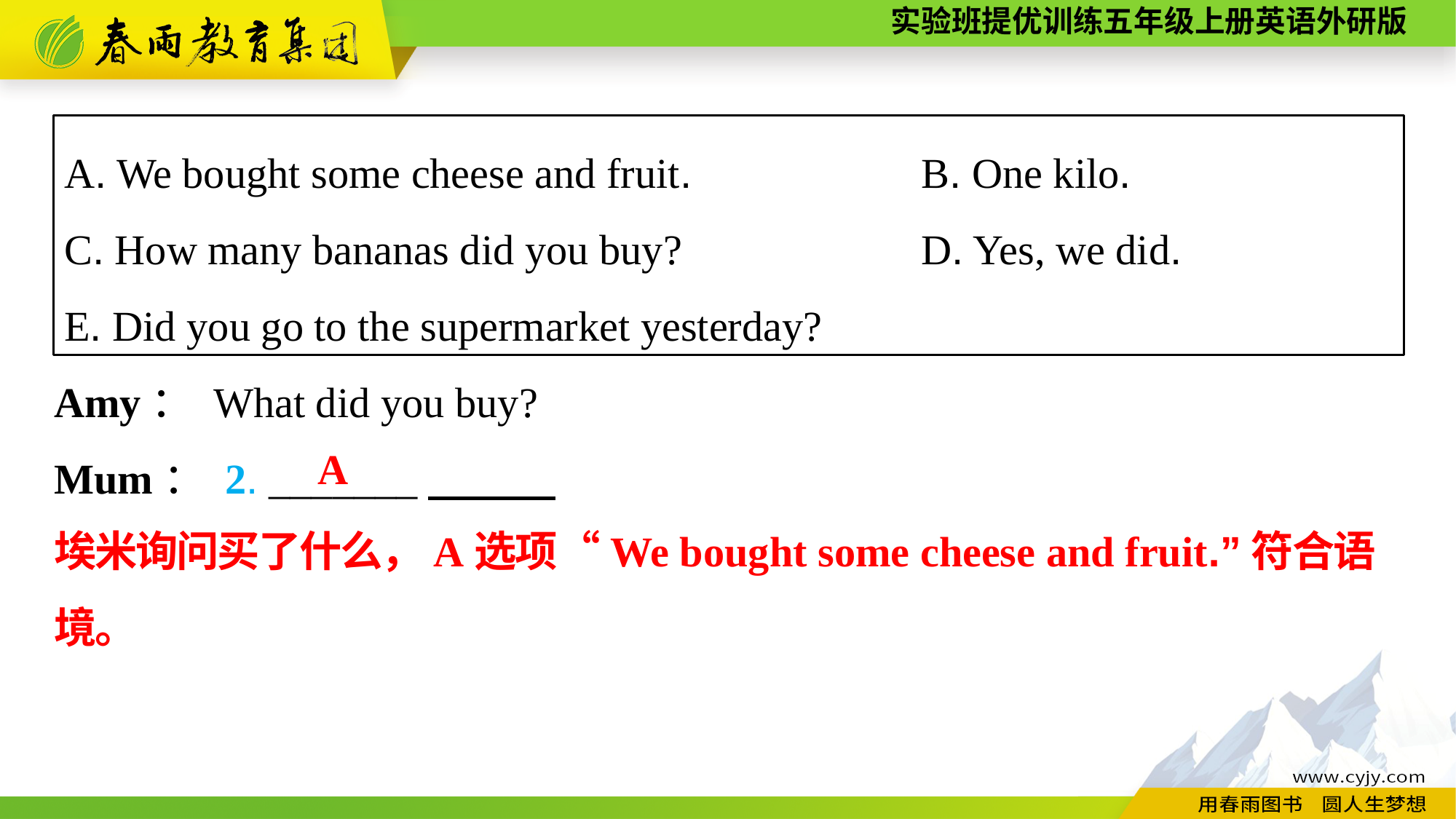

A. We bought some cheese and fruit. 	B. One kilo.
C. How many bananas did you buy? 	D. Yes, we did.
E. Did you go to the supermarket yesterday?
Amy： What did you buy?
Mum： 2. _______
A
埃米询问买了什么，A选项“We bought some cheese and fruit.”符合语境。